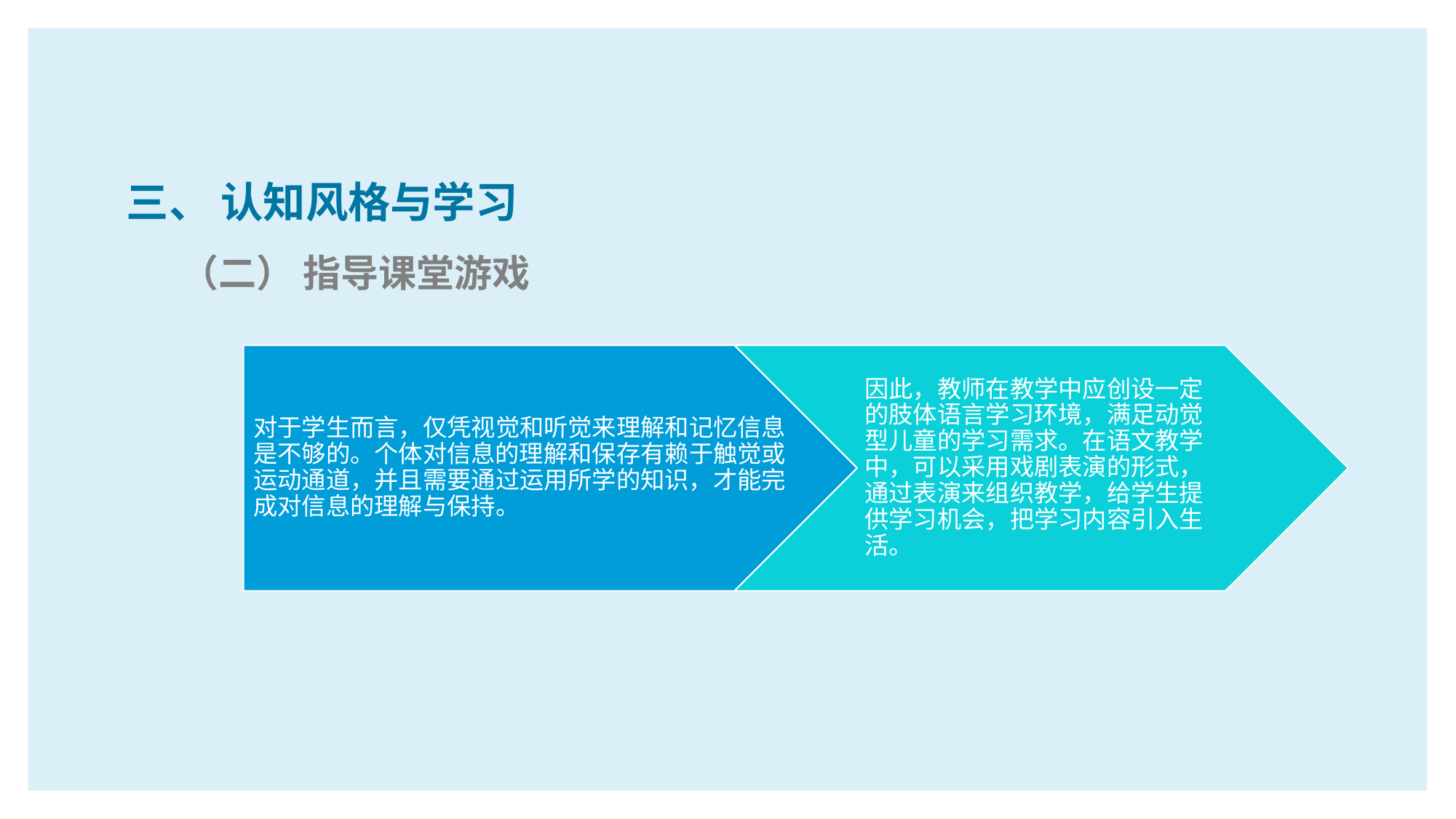

三、 认知风格与学习
（二） 指导课堂游戏
对于学生而言，仅凭视觉和听觉来理解和记忆信息是不够的。个体对信息的理解和保存有赖于触觉或运动通道，并且需要通过运用所学的知识，才能完成对信息的理解与保持。
因此，教师在教学中应创设一定的肢体语言学习环境，满足动觉型儿童的学习需求。在语文教学中，可以采用戏剧表演的形式，通过表演来组织教学，给学生提供学习机会，把学习内容引入生活。